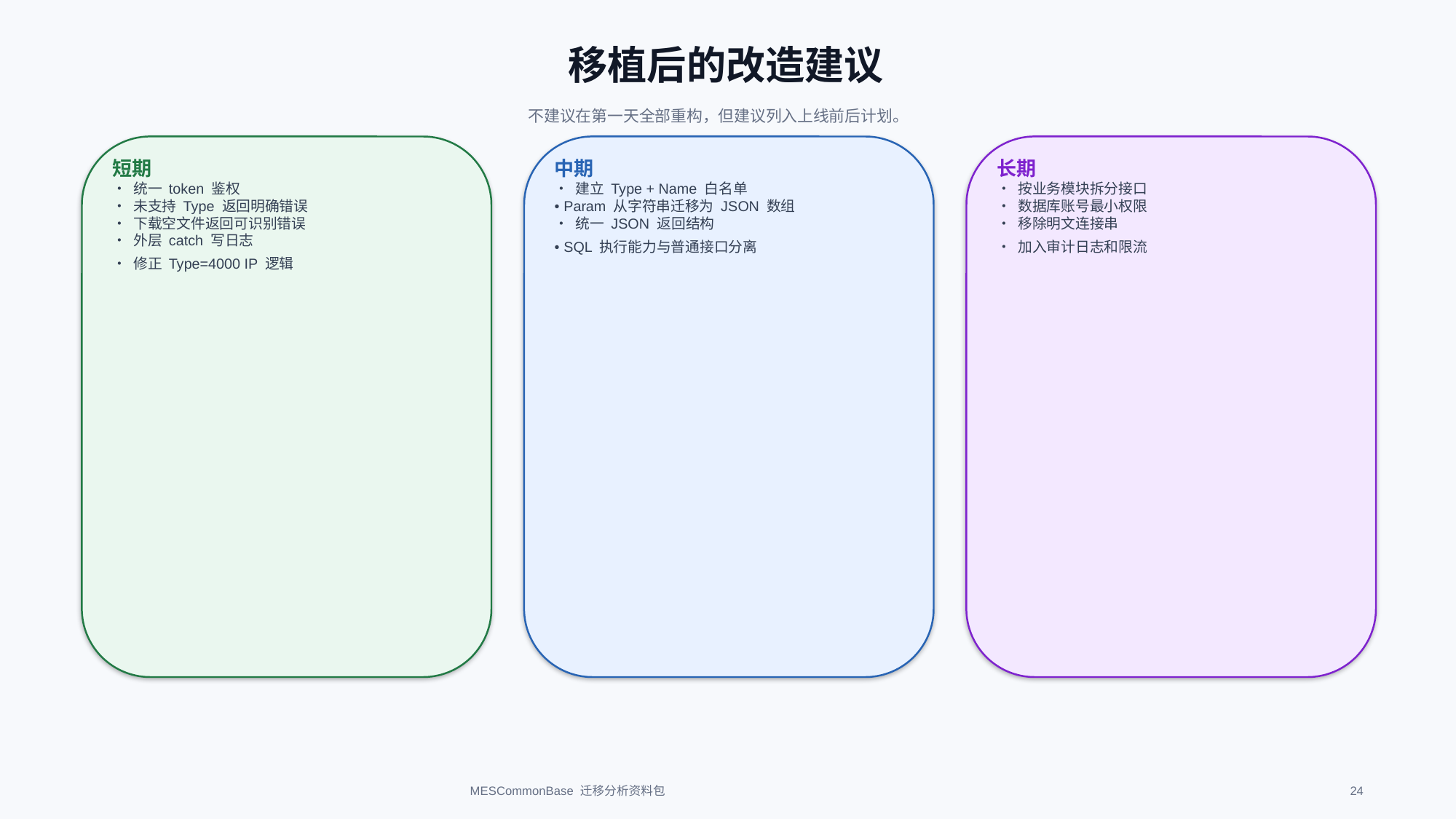

移植后的改造建议
不建议在第一天全部重构，但建议列入上线前后计划。

短期
• 统一 token 鉴权
• 未支持 Type 返回明确错误
• 下载空文件返回可识别错误
• 外层 catch 写日志
• 修正 Type=4000 IP 逻辑
中期
• 建立 Type + Name 白名单
• Param 从字符串迁移为 JSON 数组
• 统一 JSON 返回结构
• SQL 执行能力与普通接口分离
长期
• 按业务模块拆分接口
• 数据库账号最小权限
• 移除明文连接串
• 加入审计日志和限流
MESCommonBase 迁移分析资料包
24